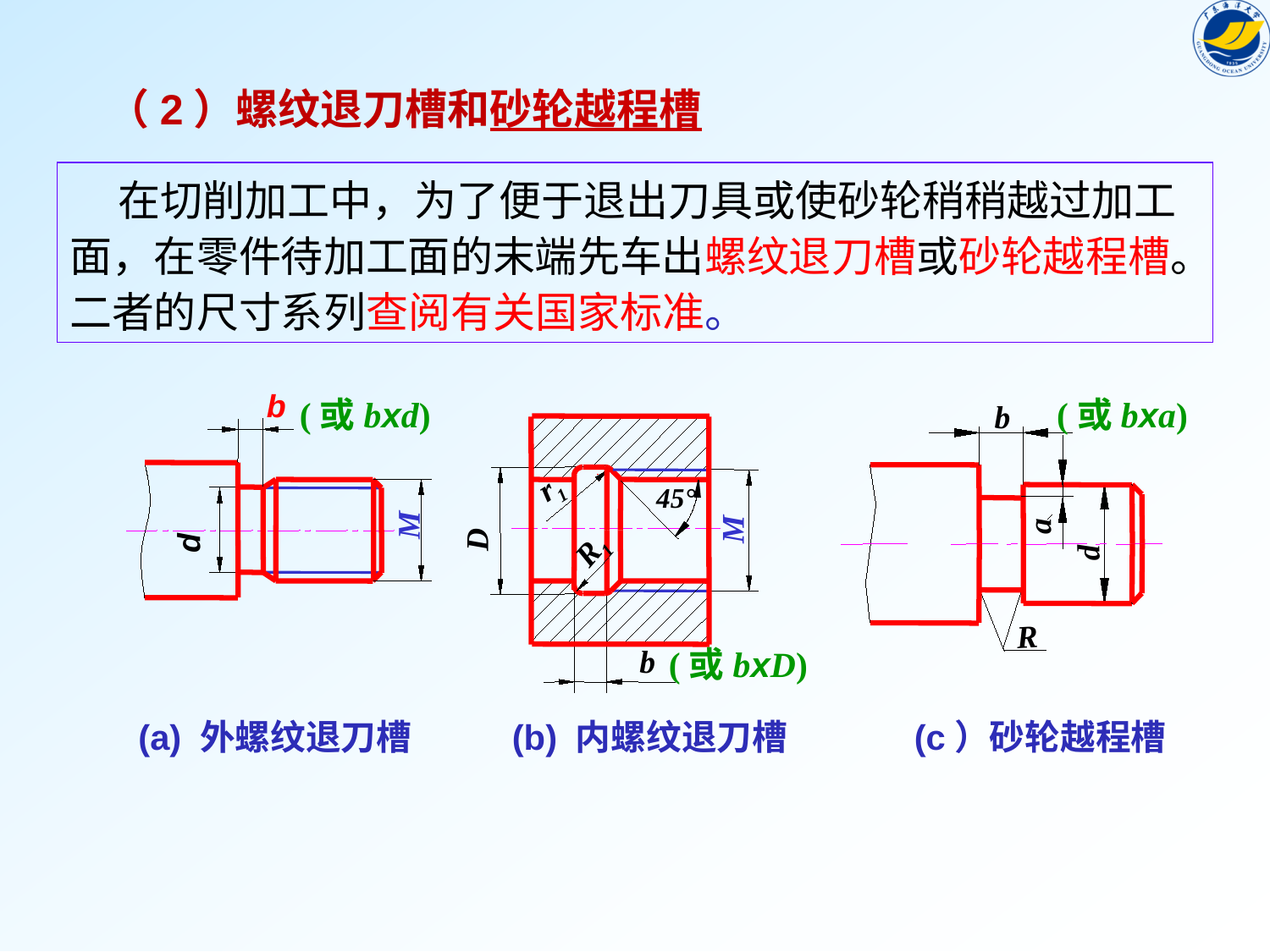

（2）螺纹退刀槽和砂轮越程槽
    在切削加工中，为了便于退出刀具或使砂轮稍稍越过加工面，在零件待加工面的末端先车出螺纹退刀槽或砂轮越程槽。二者的尺寸系列查阅有关国家标准。
b

(或bxd)
(或bxa)
b

M

a

r1

M

D

45°

d

d

R1

b

R
(或bxD)
(a) 外螺纹退刀槽
(b) 内螺纹退刀槽
(c）砂轮越程槽